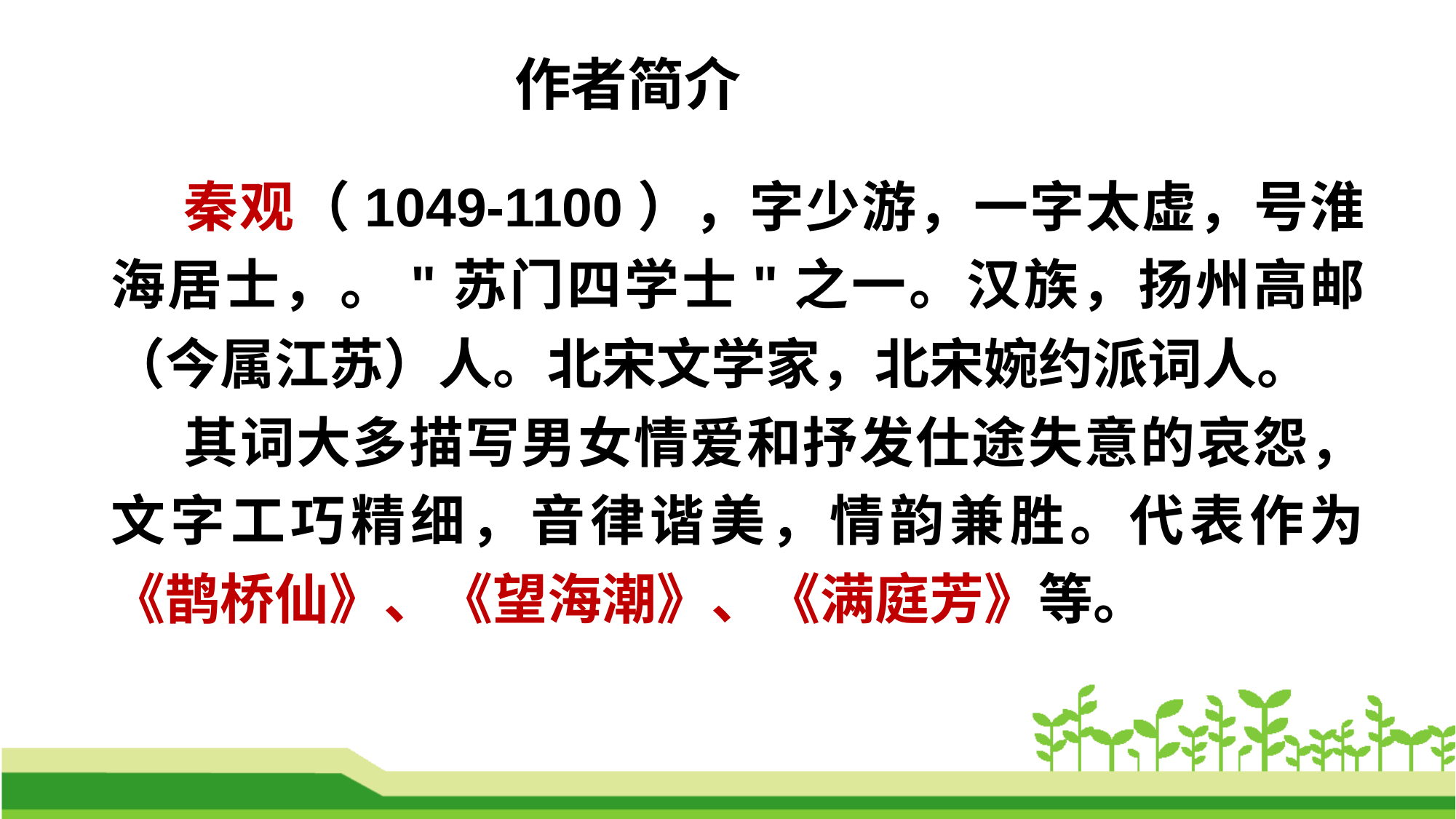

作者简介
秦观（1049-1100），字少游，一字太虚，号淮海居士，。"苏门四学士"之一。汉族，扬州高邮（今属江苏）人。北宋文学家，北宋婉约派词人。
其词大多描写男女情爱和抒发仕途失意的哀怨，文字工巧精细，音律谐美，情韵兼胜。代表作为《鹊桥仙》、《望海潮》、《满庭芳》等。